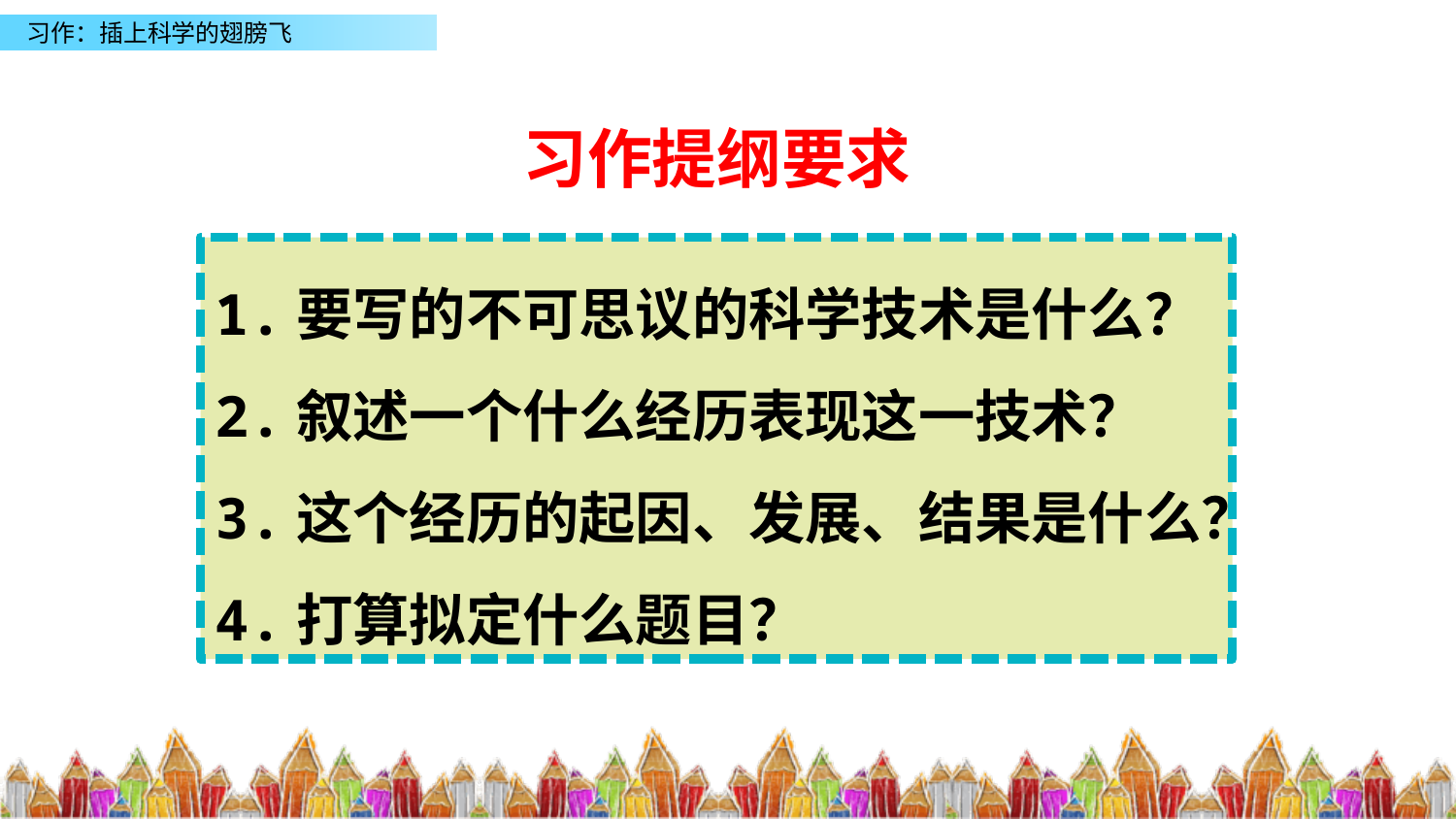

习作提纲要求
1.要写的不可思议的科学技术是什么？
2.叙述一个什么经历表现这一技术？
3.这个经历的起因、发展、结果是什么？
4.打算拟定什么题目？